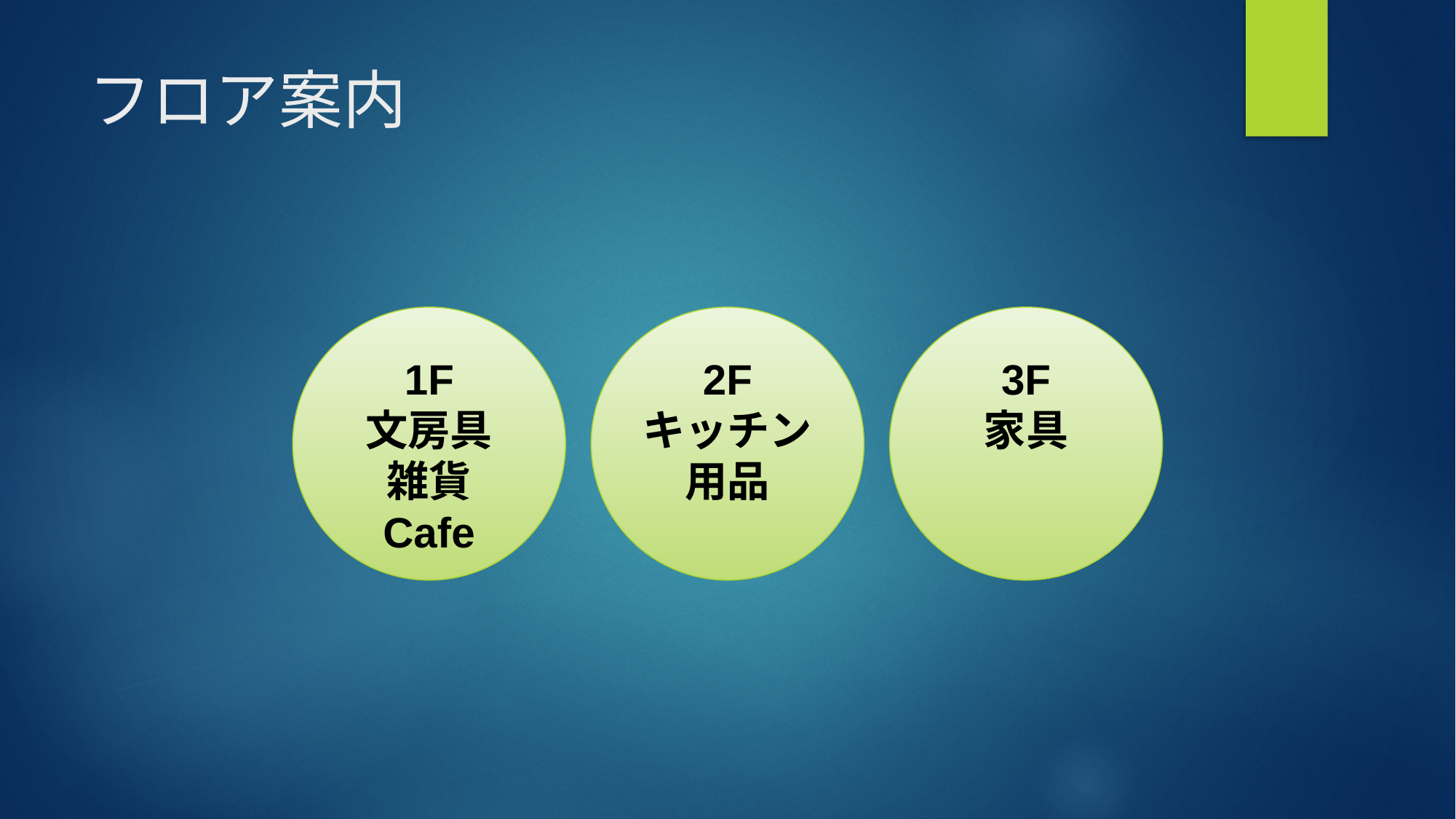

# フロア案内
1F
文房具
雑貨
Cafe
2F
キッチン用品
3F
家具